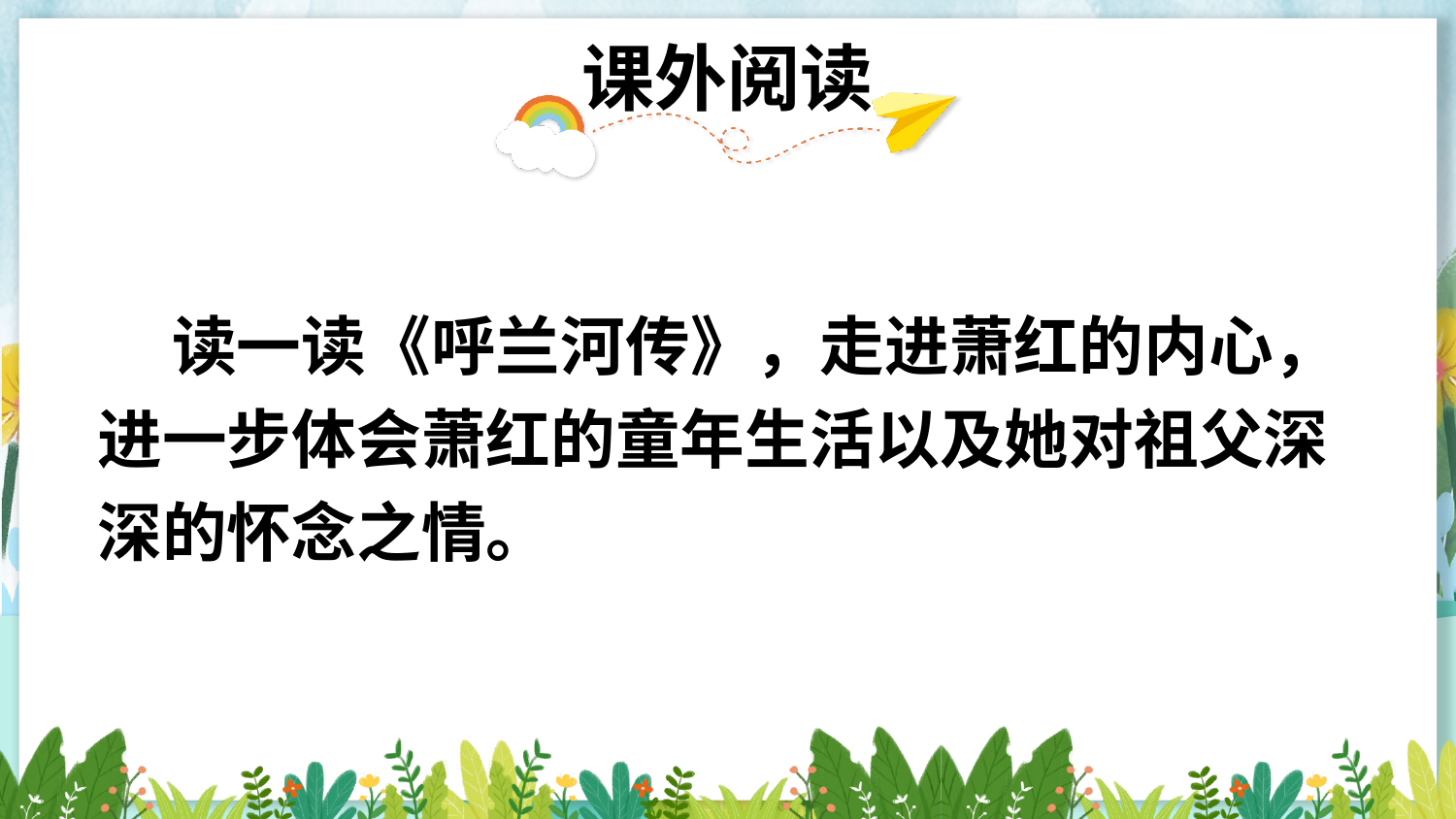

课外阅读
    读一读《呼兰河传》，走进萧红的内心，进一步体会萧红的童年生活以及她对祖父深深的怀念之情。